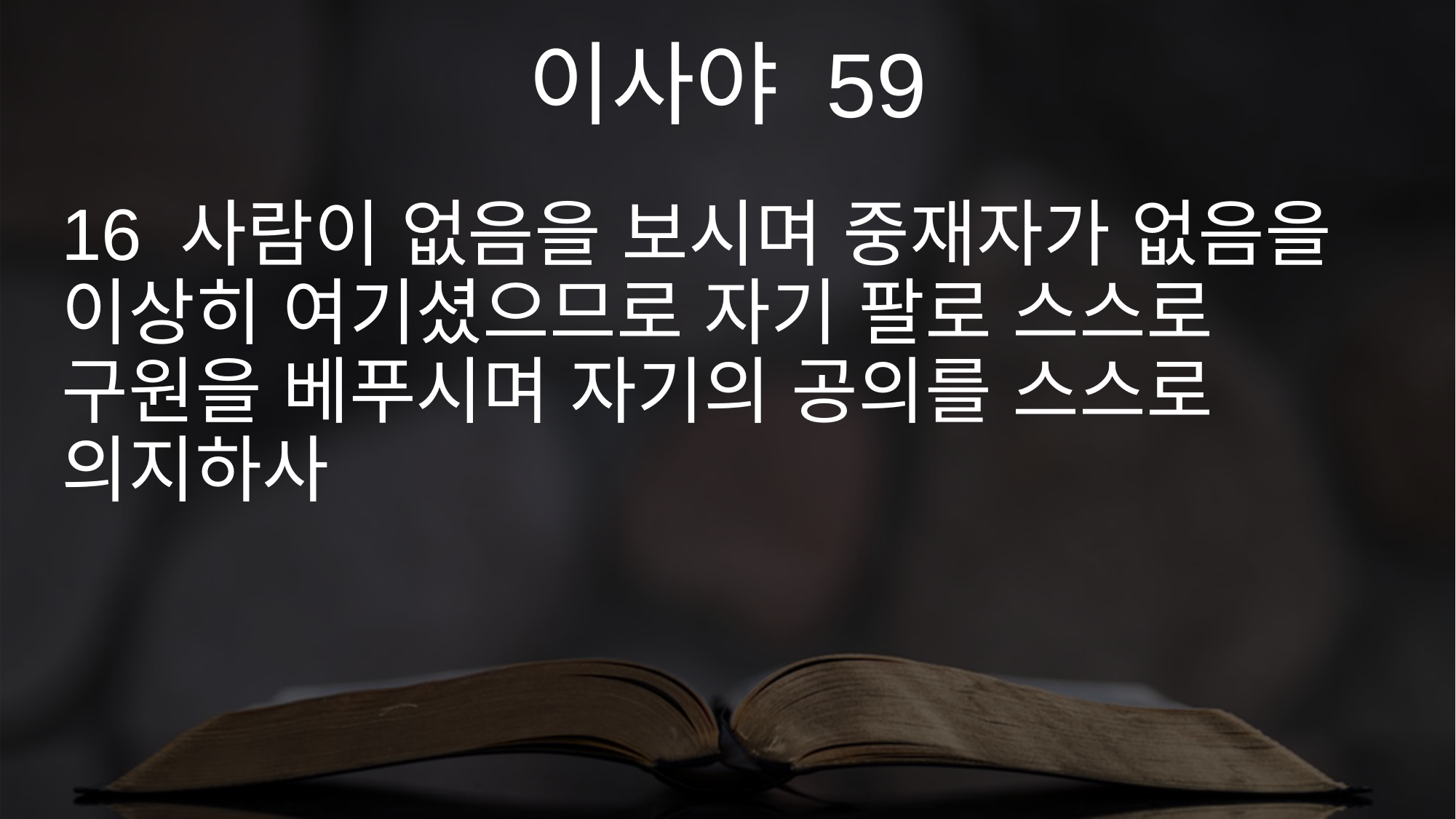

이사야 59
16 사람이 없음을 보시며 중재자가 없음을 이상히 여기셨으므로 자기 팔로 스스로 구원을 베푸시며 자기의 공의를 스스로 의지하사